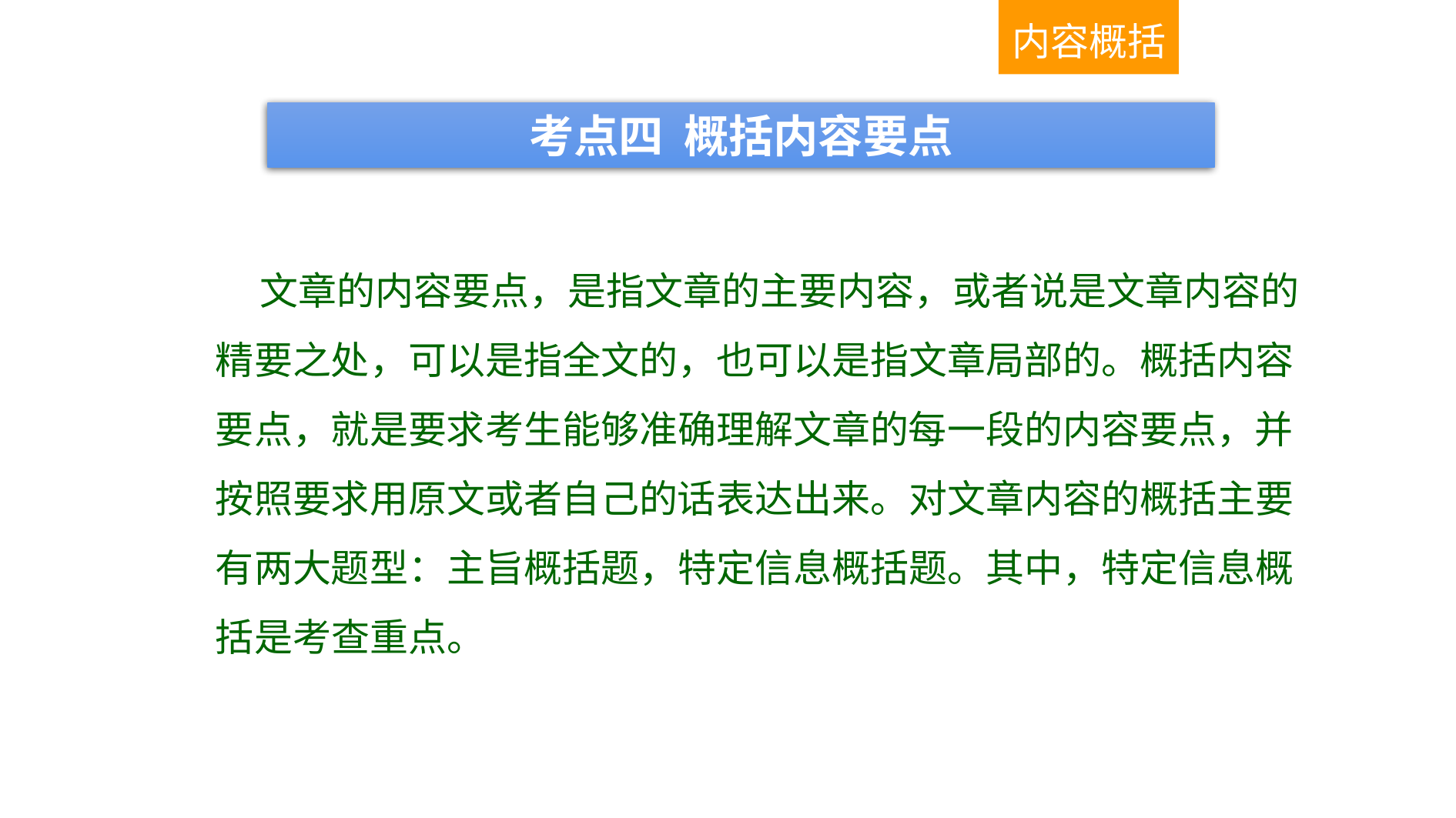

内容概括
考点四  概括内容要点
    文章的内容要点，是指文章的主要内容，或者说是文章内容的精要之处，可以是指全文的，也可以是指文章局部的。概括内容要点，就是要求考生能够准确理解文章的每一段的内容要点，并按照要求用原文或者自己的话表达出来。对文章内容的概括主要有两大题型：主旨概括题，特定信息概括题。其中，特定信息概括是考查重点。